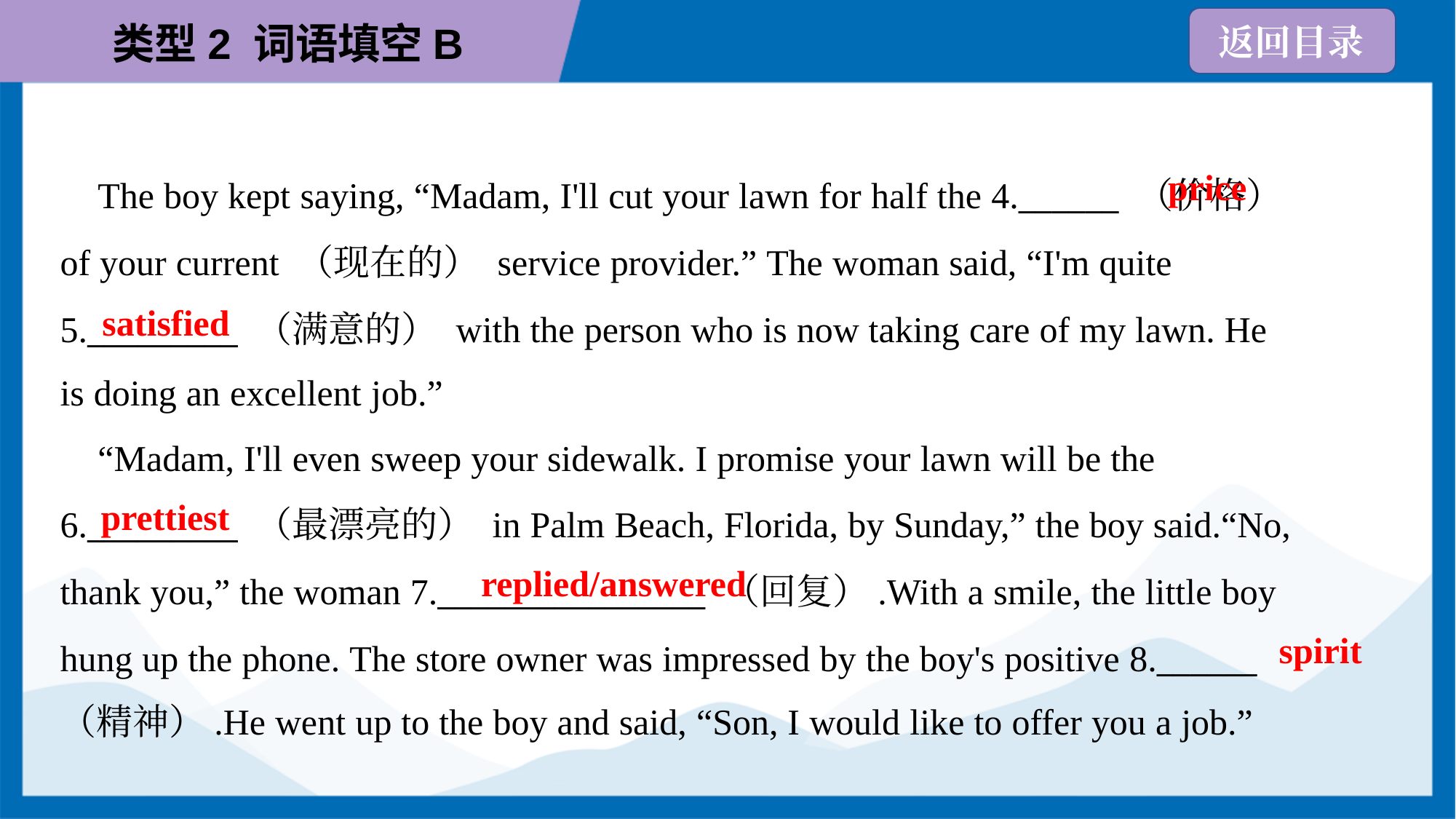

price
    The boy kept saying, “Madam, I'll cut your lawn for half the 4.______ （价格）
of your current （现在的） service provider.” The woman said, “I'm quite
5._________ （满意的） with the person who is now taking care of my lawn. He
is doing an excellent job.”
satisfied
    “Madam, I'll even sweep your sidewalk. I promise your lawn will be the
6._________ （最漂亮的） in Palm Beach, Florida, by Sunday,” the boy said.“No,
thank you,” the woman 7.________________ （回复）.With a smile, the little boy
hung up the phone. The store owner was impressed by the boy's positive 8.______
（精神）.He went up to the boy and said, “Son, I would like to offer you a job.”
prettiest
replied/answered
spirit